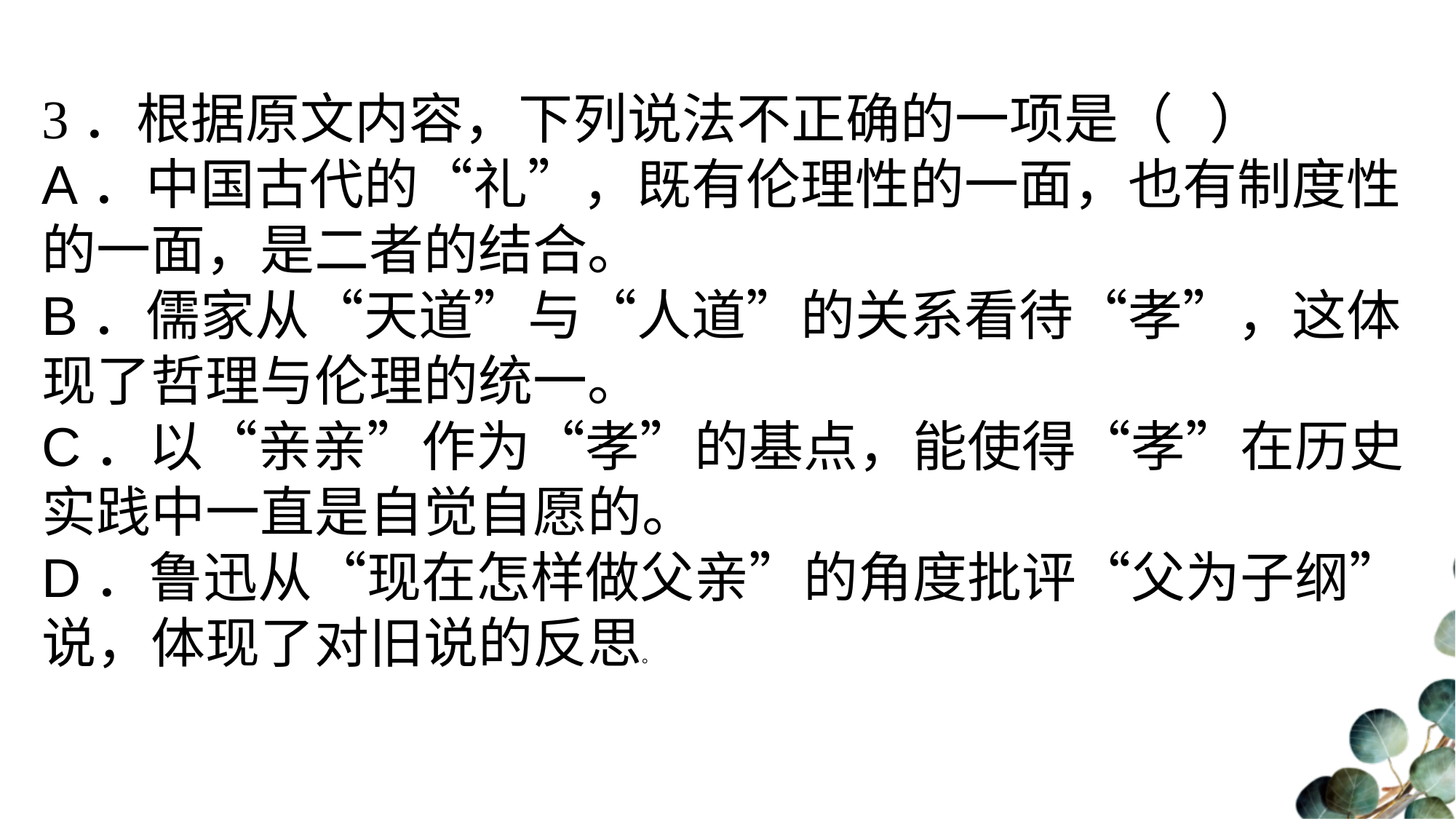

3．根据原文内容，下列说法不正确的一项是（   ）A．中国古代的“礼”，既有伦理性的一面，也有制度性的一面，是二者的结合。B．儒家从“天道”与“人道”的关系看待“孝”，这体现了哲理与伦理的统一。C．以“亲亲”作为“孝”的基点，能使得“孝”在历史实践中一直是自觉自愿的。D．鲁迅从“现在怎样做父亲”的角度批评“父为子纲”说，体现了对旧说的反思。